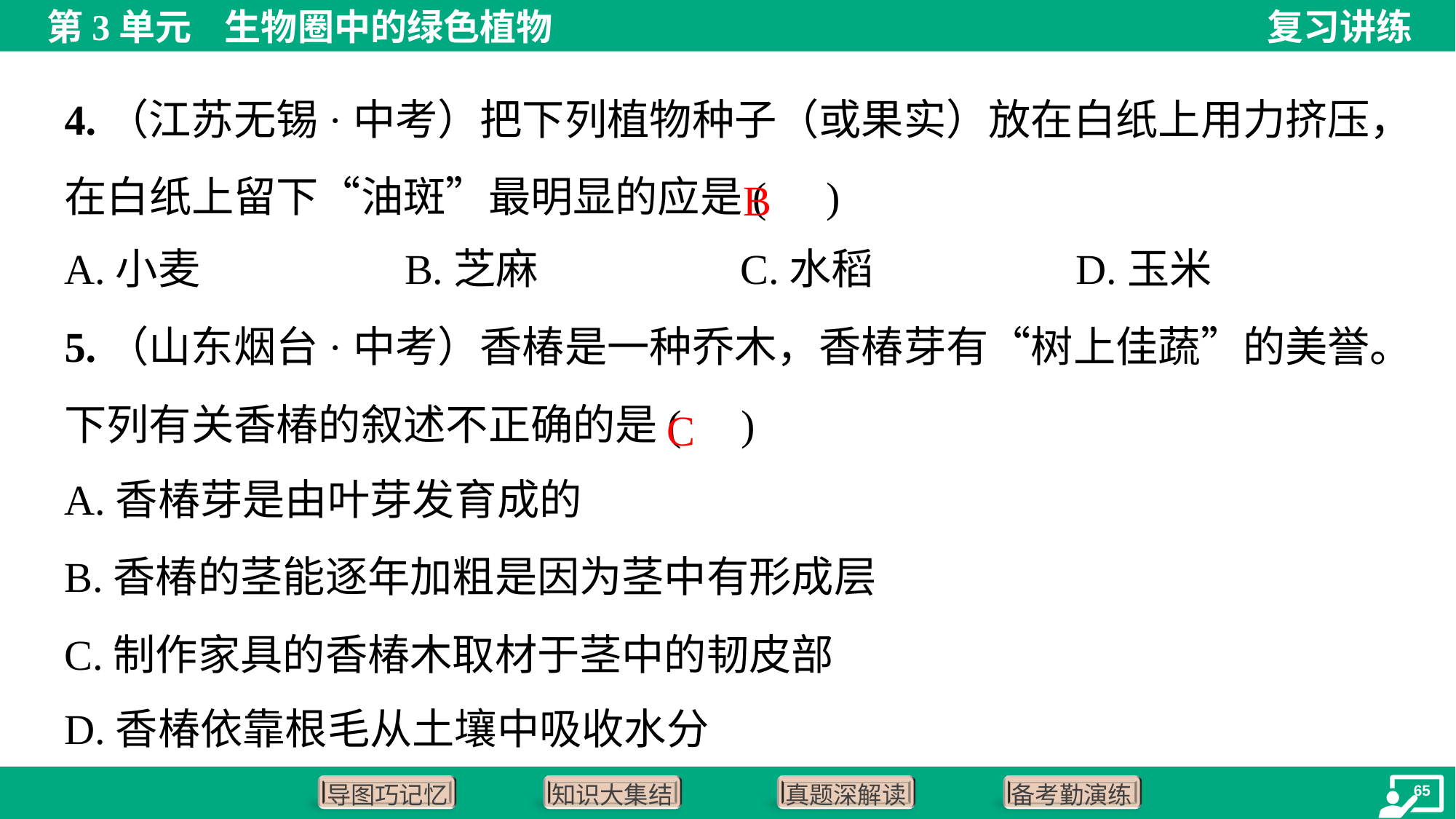

4.（江苏无锡·中考）把下列植物种子（或果实）放在白纸上用力挤压，在白纸上留下“油斑”最明显的应是(     )
B
A.小麦	B.芝麻	C.水稻	D.玉米
5.（山东烟台·中考）香椿是一种乔木，香椿芽有“树上佳蔬”的美誉。下列有关香椿的叙述不正确的是(     )
C
A.香椿芽是由叶芽发育成的
B.香椿的茎能逐年加粗是因为茎中有形成层
C.制作家具的香椿木取材于茎中的韧皮部
D.香椿依靠根毛从土壤中吸收水分